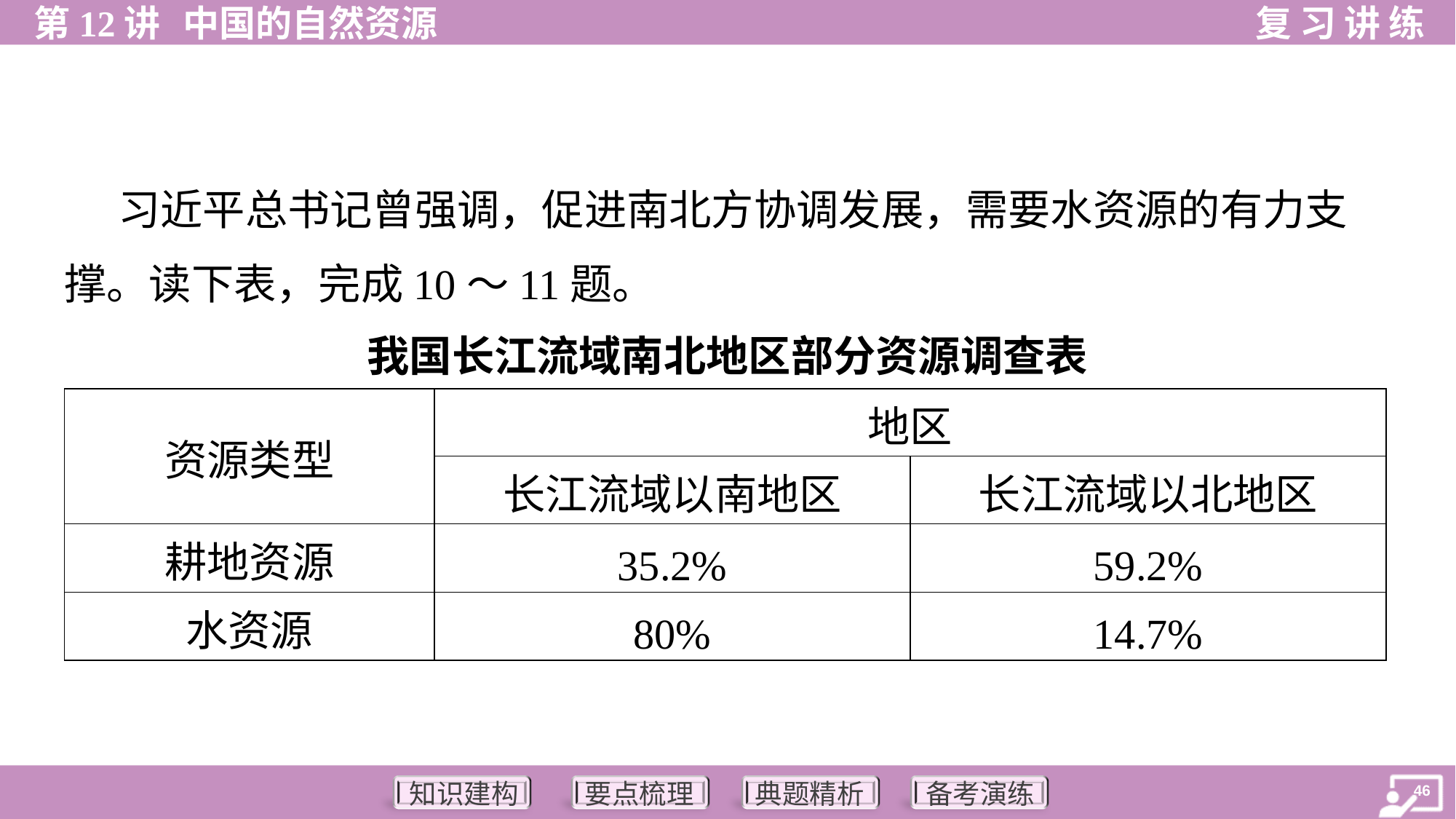

习近平总书记曾强调，促进南北方协调发展，需要水资源的有力支
撑。读下表，完成10～11题。
我国长江流域南北地区部分资源调查表
| 资源类型 | 地区 |  |
| --- | --- | --- |
|  | 长江流域以南地区 | 长江流域以北地区 |
| 耕地资源 | 35.2% | 59.2% |
| 水资源 | 80% | 14.7% |